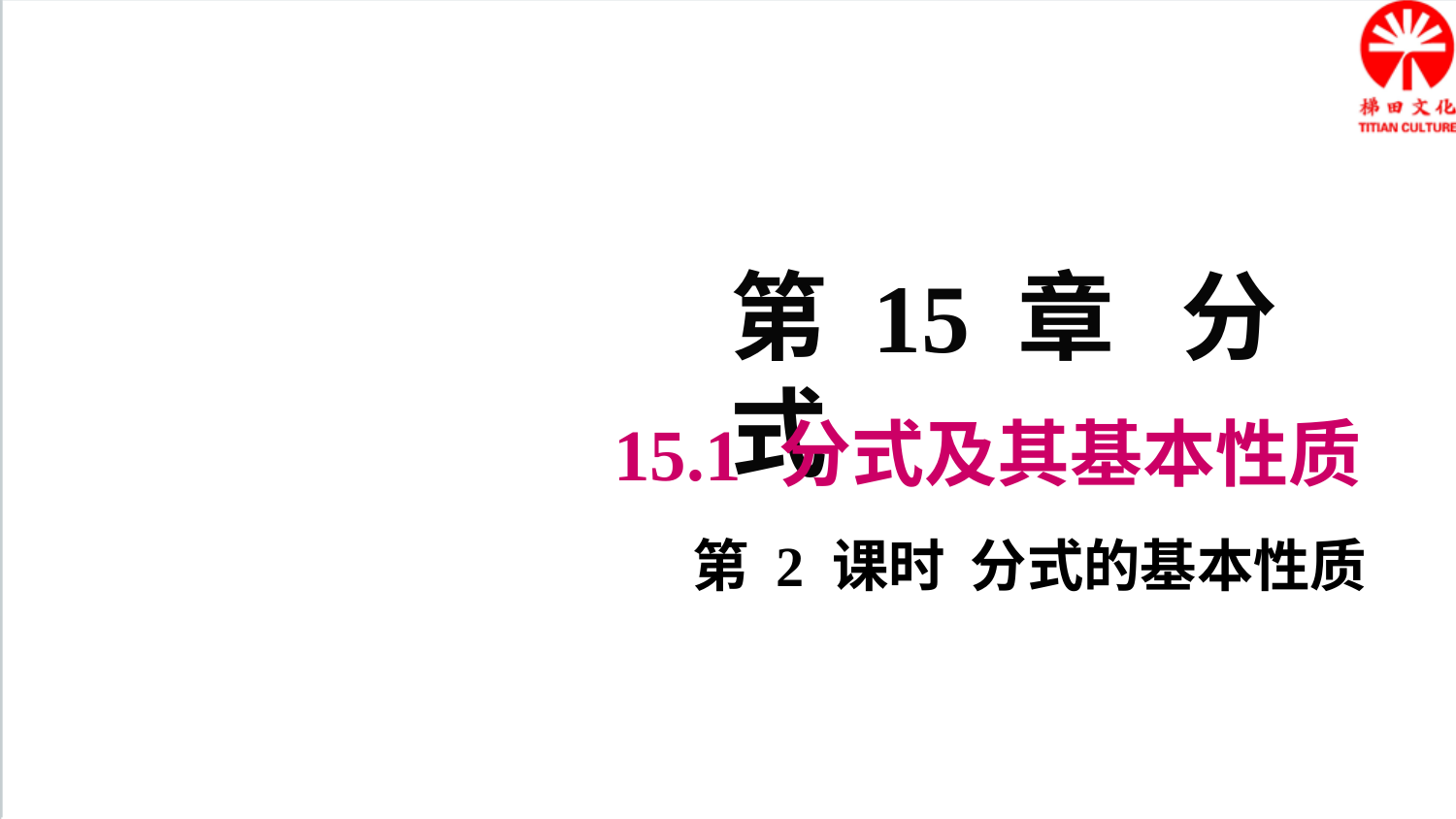

第 15 章   分 式
15.1 分式及其基本性质
第 2 课时  分式的基本性质